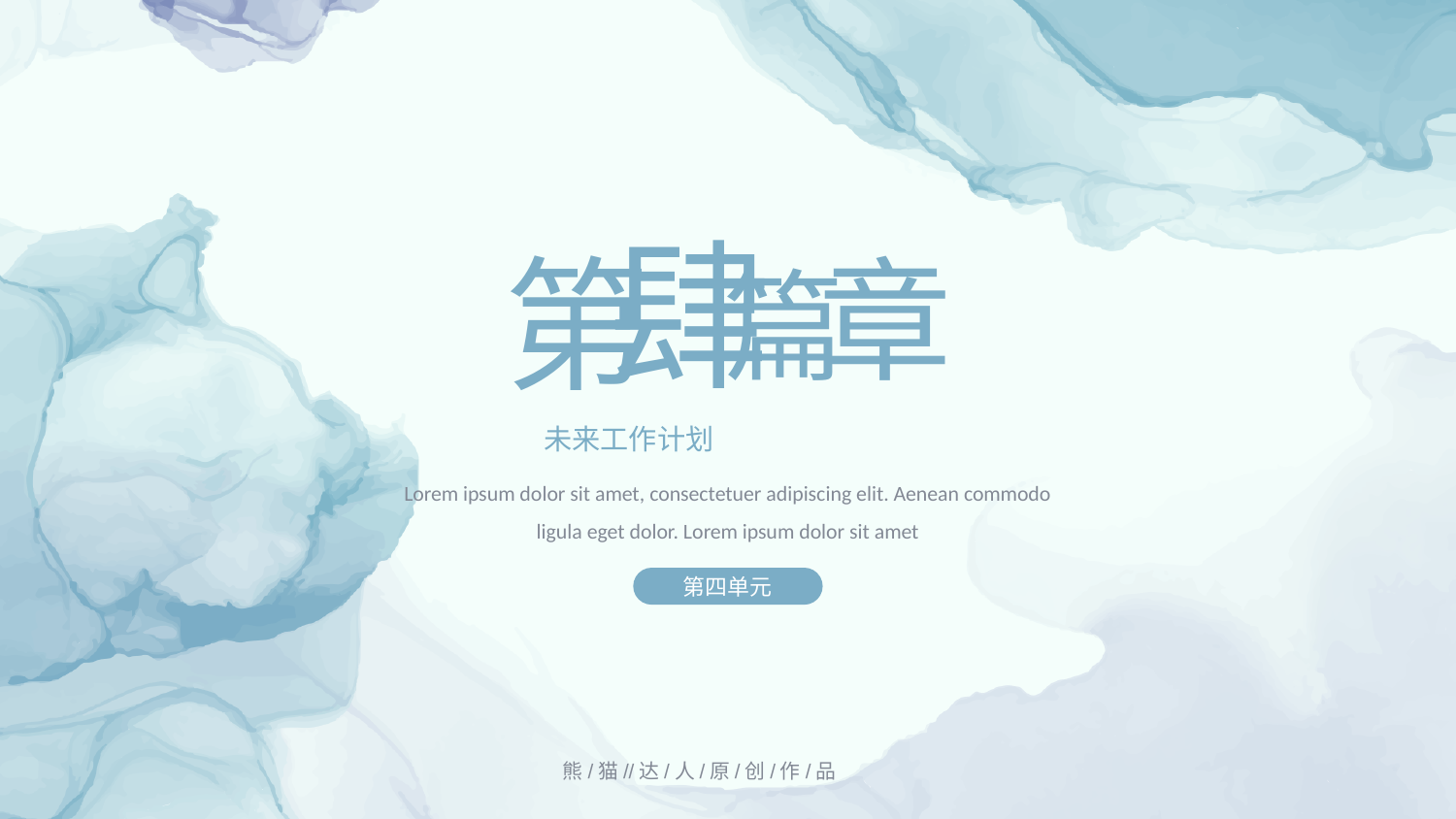

肆
第
章
篇
未来工作计划
Lorem ipsum dolor sit amet, consectetuer adipiscing elit. Aenean commodo ligula eget dolor. Lorem ipsum dolor sit amet
第四单元
熊/猫//达/人/原/创/作/品